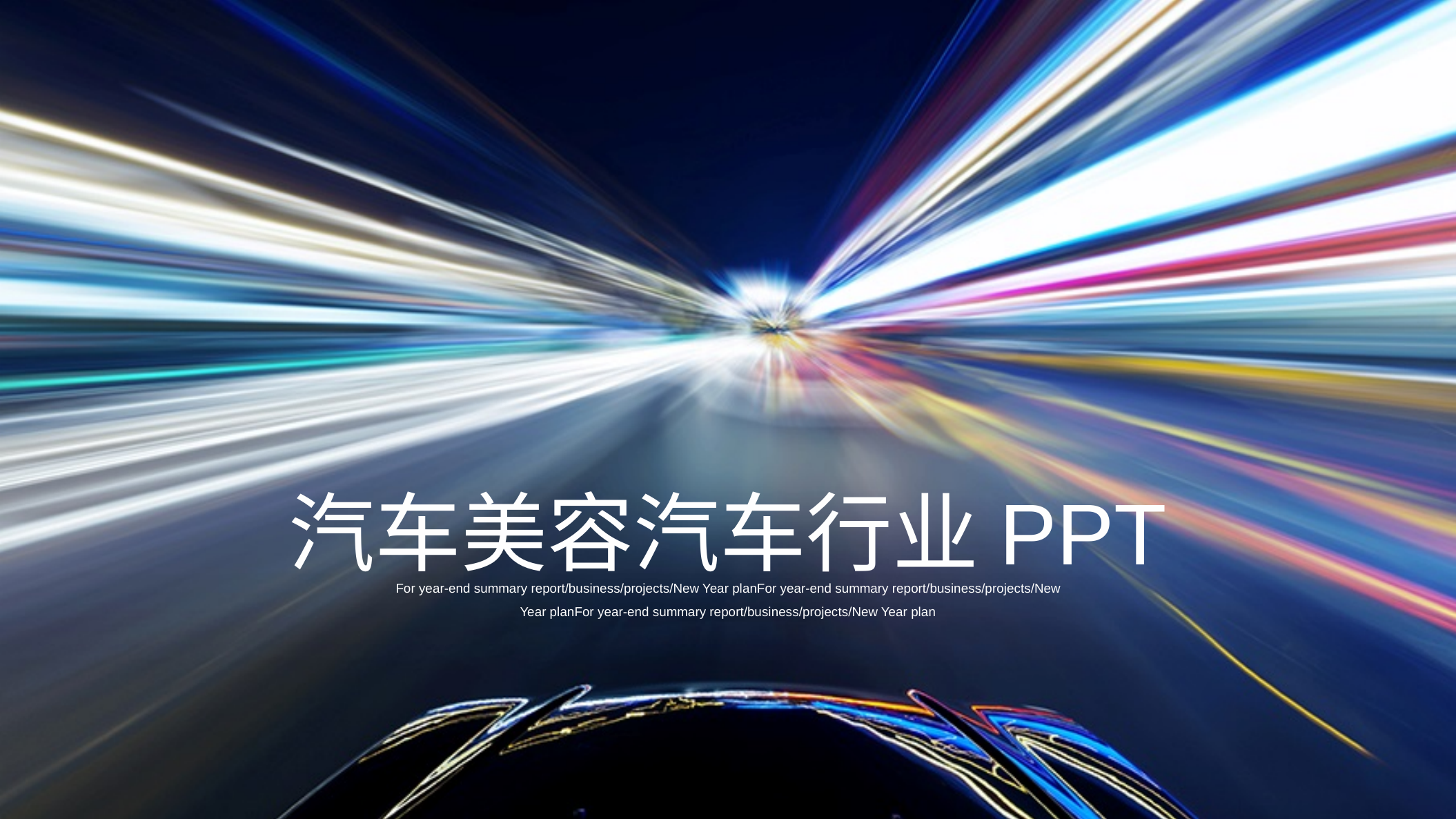

汽车美容汽车行业PPT
For year-end summary report/business/projects/New Year planFor year-end summary report/business/projects/New Year planFor year-end summary report/business/projects/New Year plan